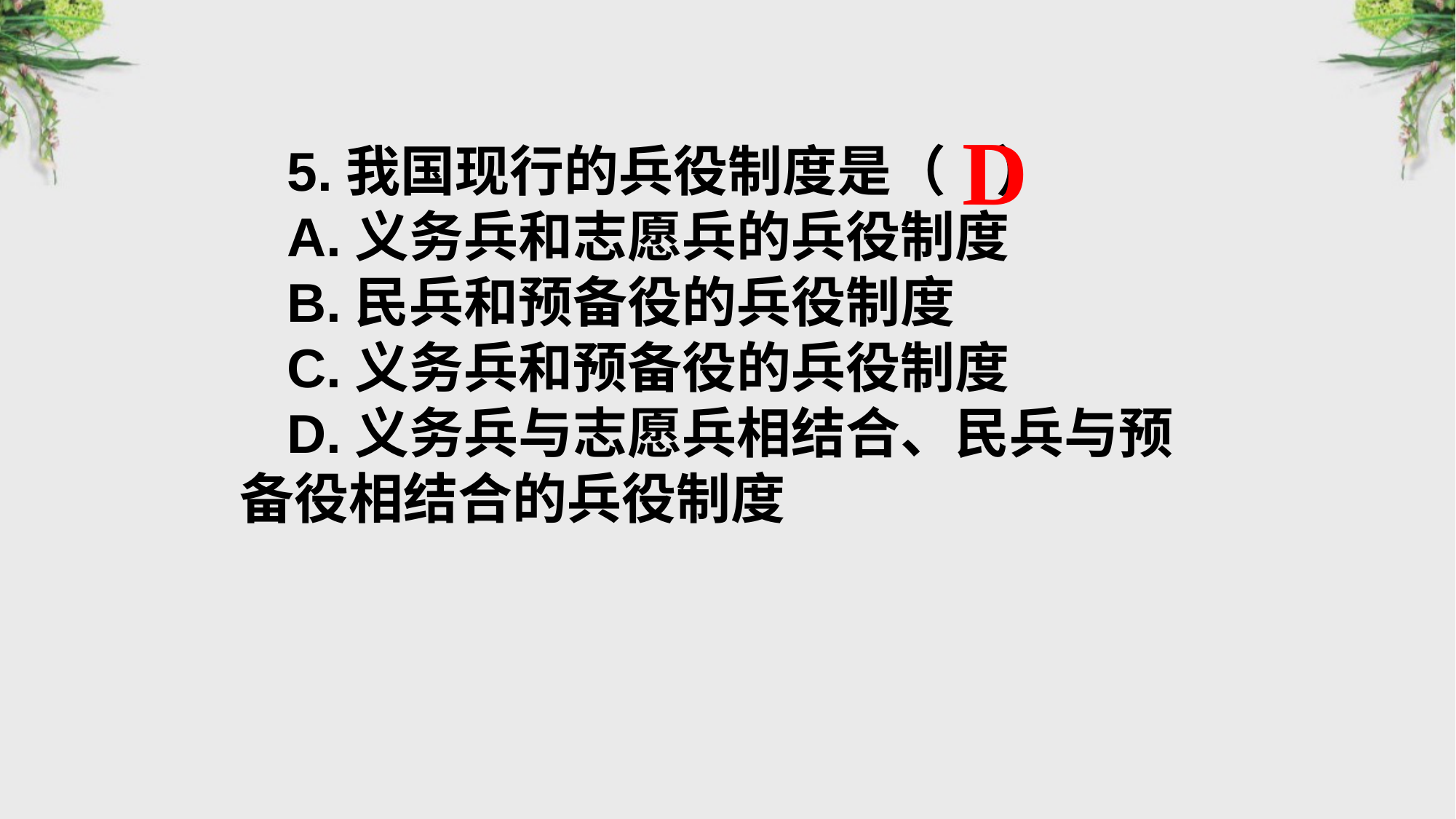

5.我国现行的兵役制度是（    ）
A.义务兵和志愿兵的兵役制度
B.民兵和预备役的兵役制度
C.义务兵和预备役的兵役制度
D.义务兵与志愿兵相结合、民兵与预备役相结合的兵役制度
D